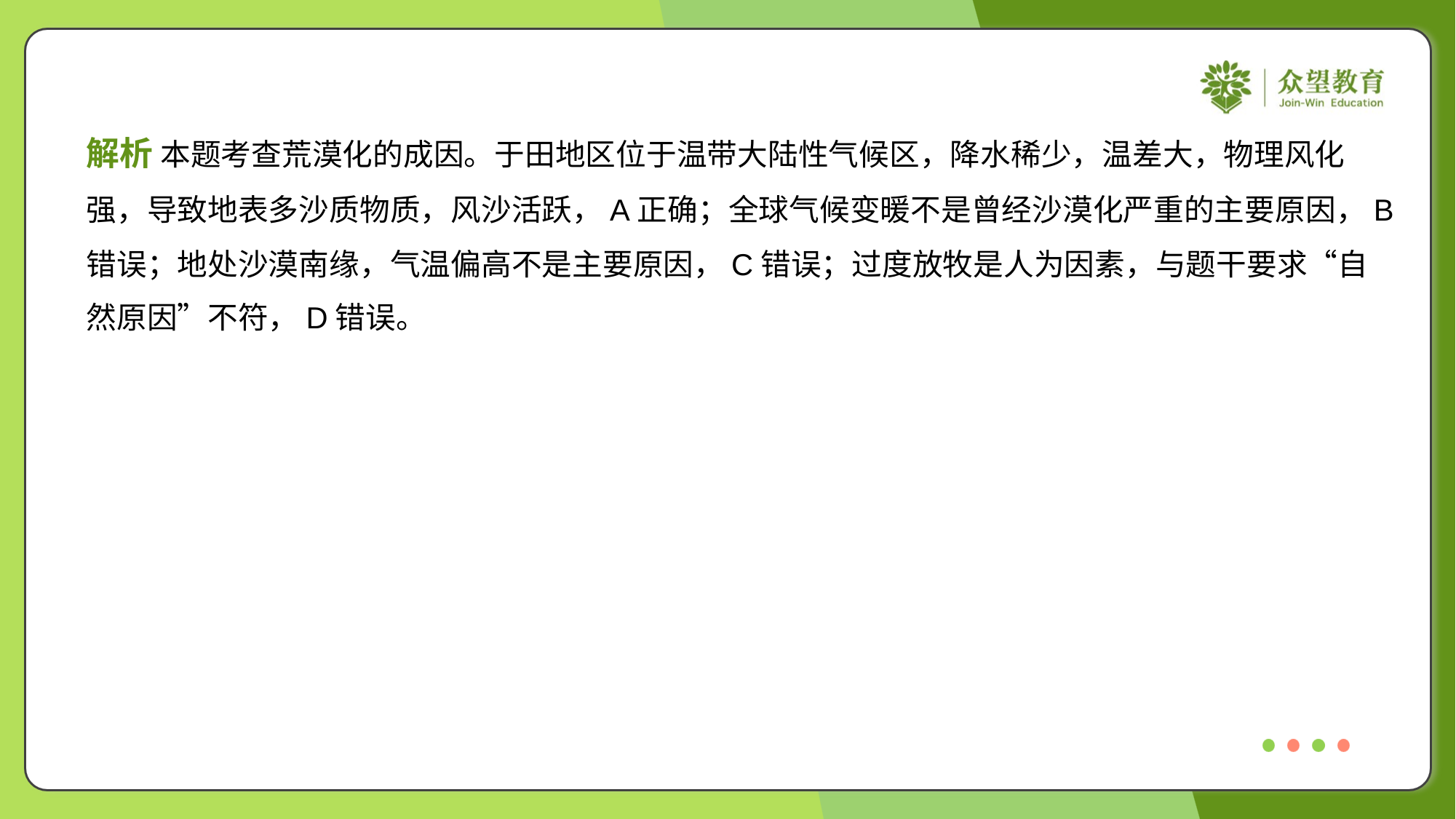

解析 本题考查荒漠化的成因。于田地区位于温带大陆性气候区，降水稀少，温差大，物理风化
强，导致地表多沙质物质，风沙活跃，A正确；全球气候变暖不是曾经沙漠化严重的主要原因，B
错误；地处沙漠南缘，气温偏高不是主要原因，C错误；过度放牧是人为因素，与题干要求“自
然原因”不符，D错误。